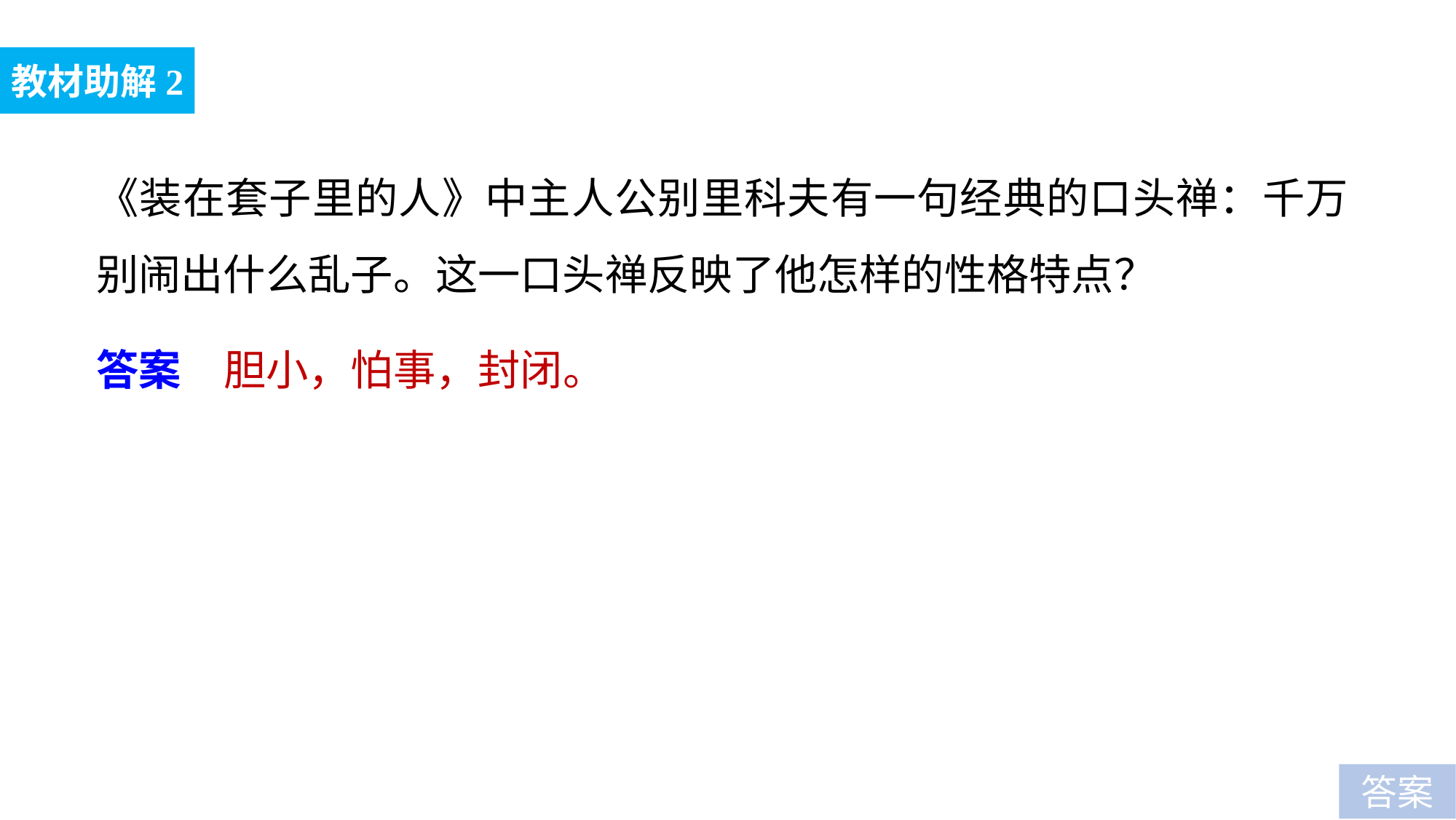

教材助解2
《装在套子里的人》中主人公别里科夫有一句经典的口头禅：千万别闹出什么乱子。这一口头禅反映了他怎样的性格特点？
答案　胆小，怕事，封闭。
答案